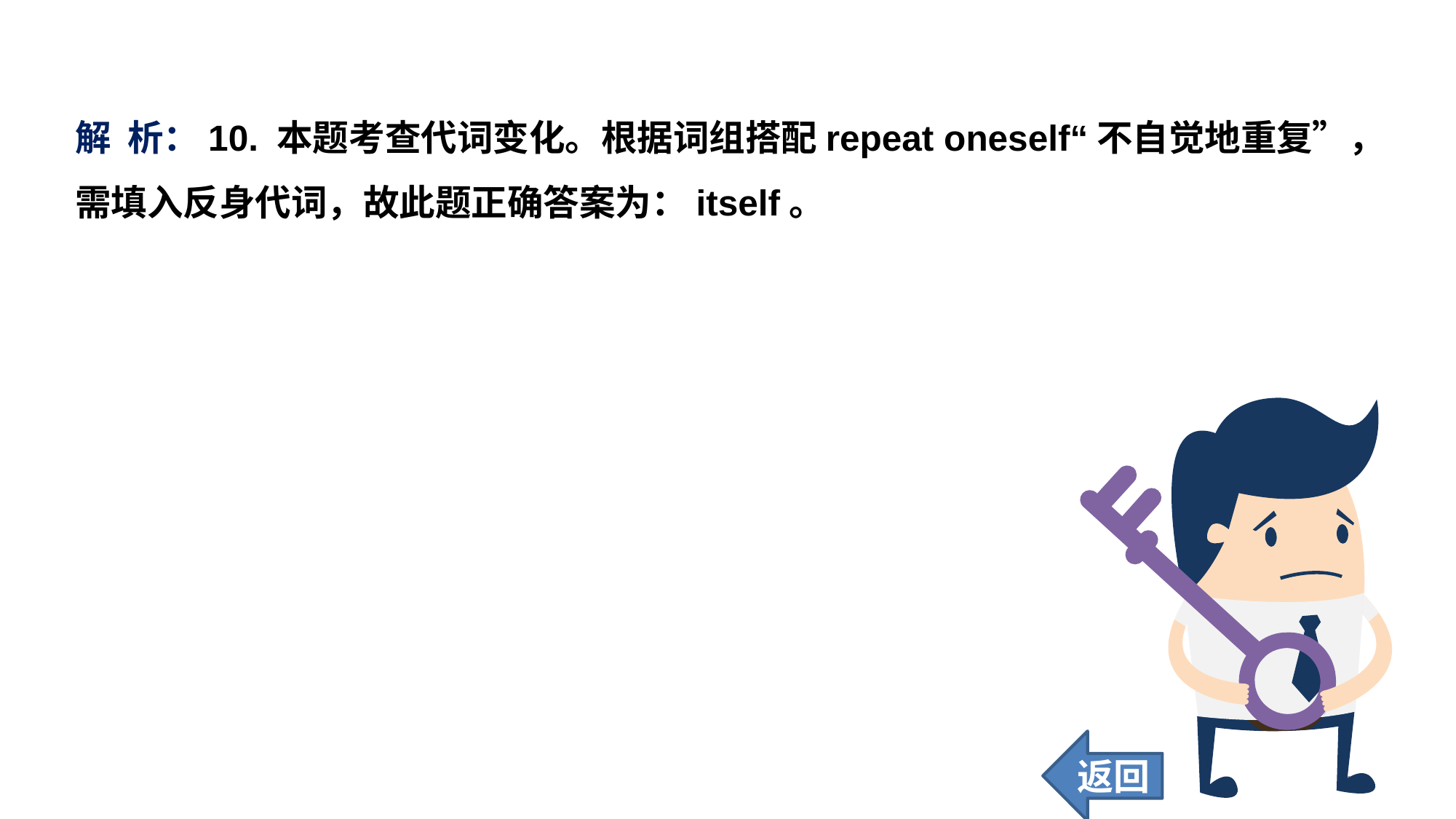

解  析：10. 本题考查代词变化。根据词组搭配repeat oneself“不自觉地重复”，需填入反身代词，故此题正确答案为：itself。

返回
110